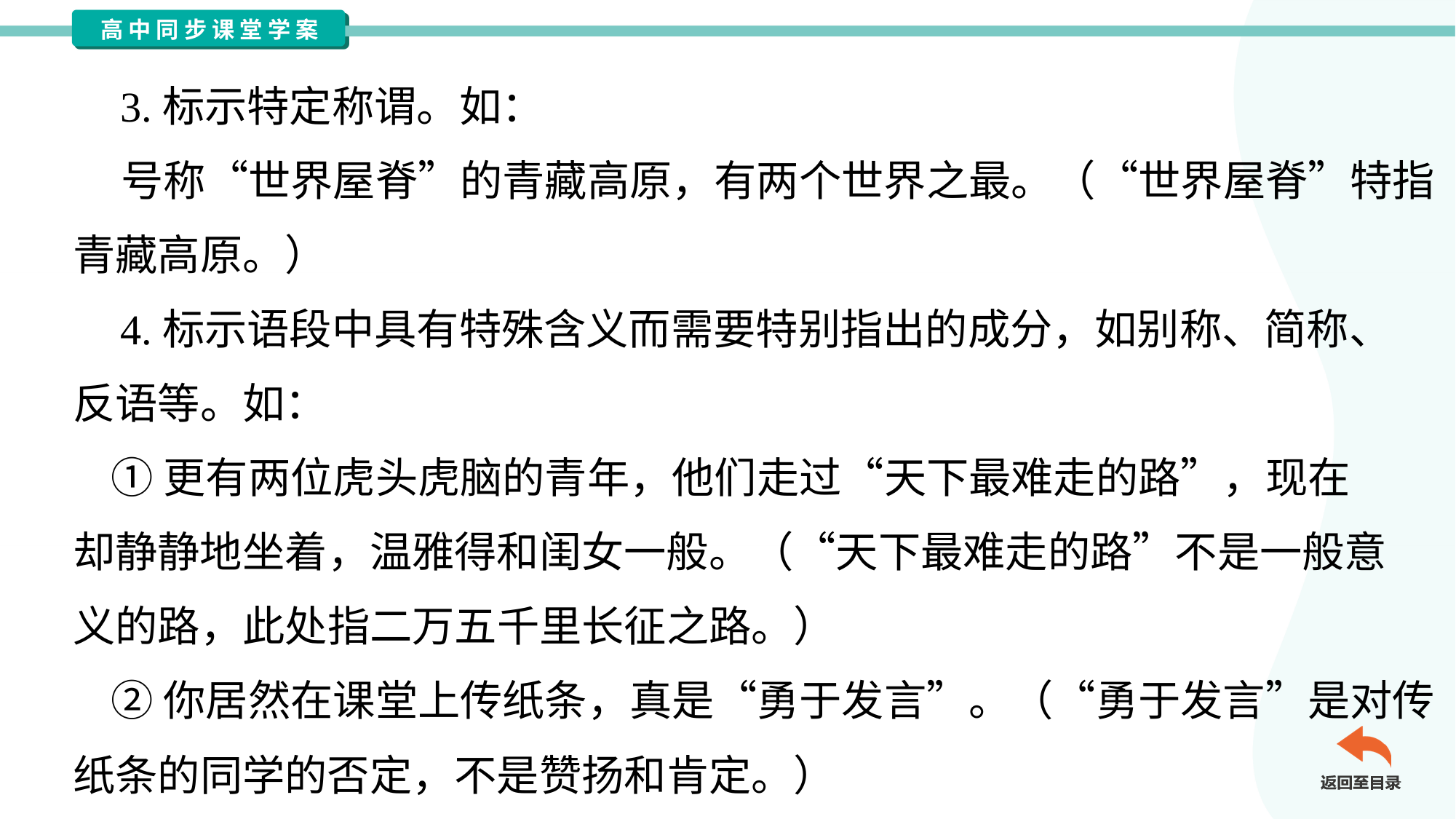

3.标示特定称谓。如：
    号称“世界屋脊”的青藏高原，有两个世界之最。（“世界屋脊”特指
青藏高原。）
    4.标示语段中具有特殊含义而需要特别指出的成分，如别称、简称、
反语等。如：
    ①更有两位虎头虎脑的青年，他们走过“天下最难走的路”，现在
却静静地坐着，温雅得和闺女一般。（“天下最难走的路”不是一般意
义的路，此处指二万五千里长征之路。）
    ②你居然在课堂上传纸条，真是“勇于发言”。（“勇于发言”是对传
纸条的同学的否定，不是赞扬和肯定。）